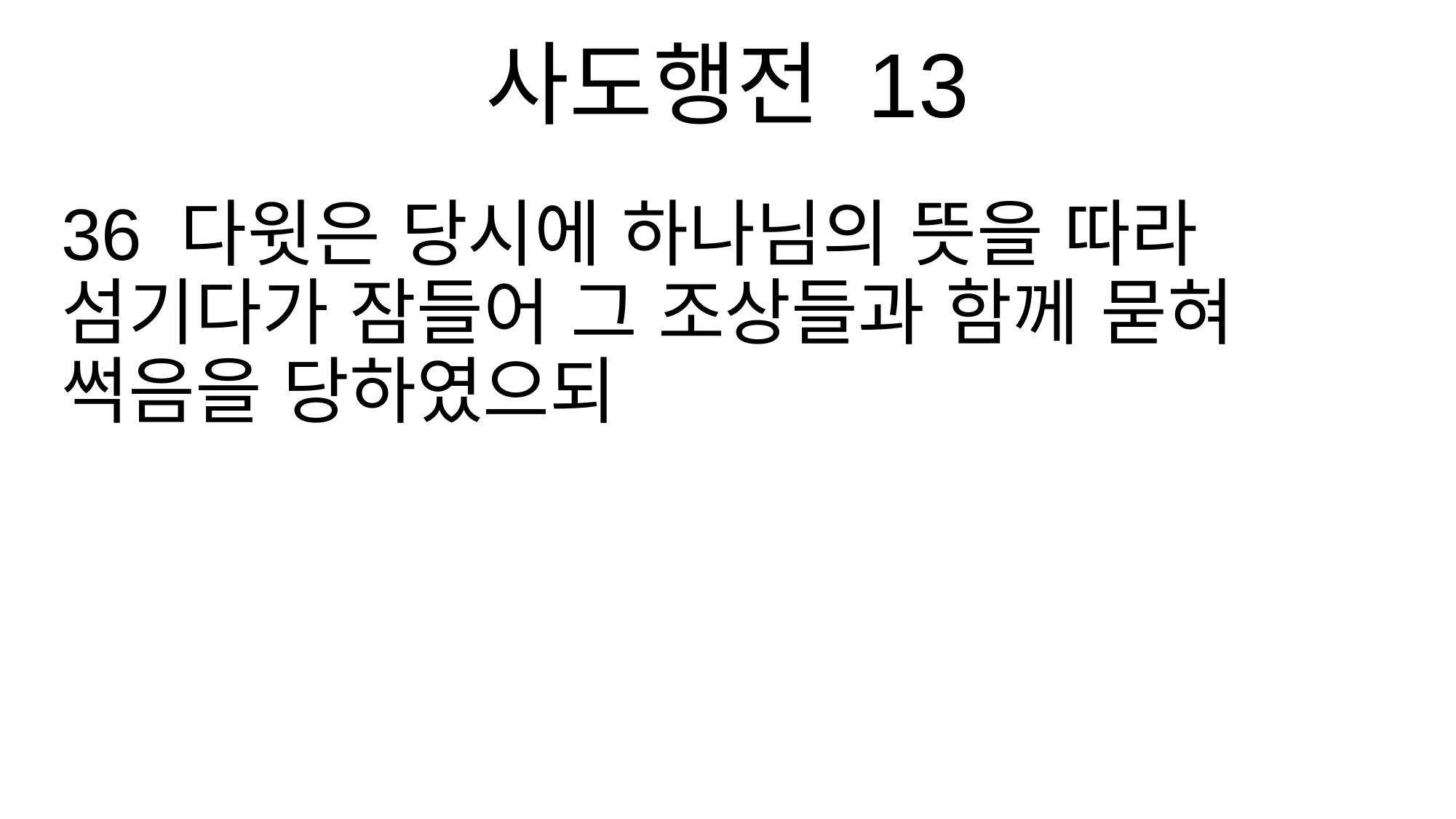

사도행전 13
36 다윗은 당시에 하나님의 뜻을 따라 섬기다가 잠들어 그 조상들과 함께 묻혀 썩음을 당하였으되